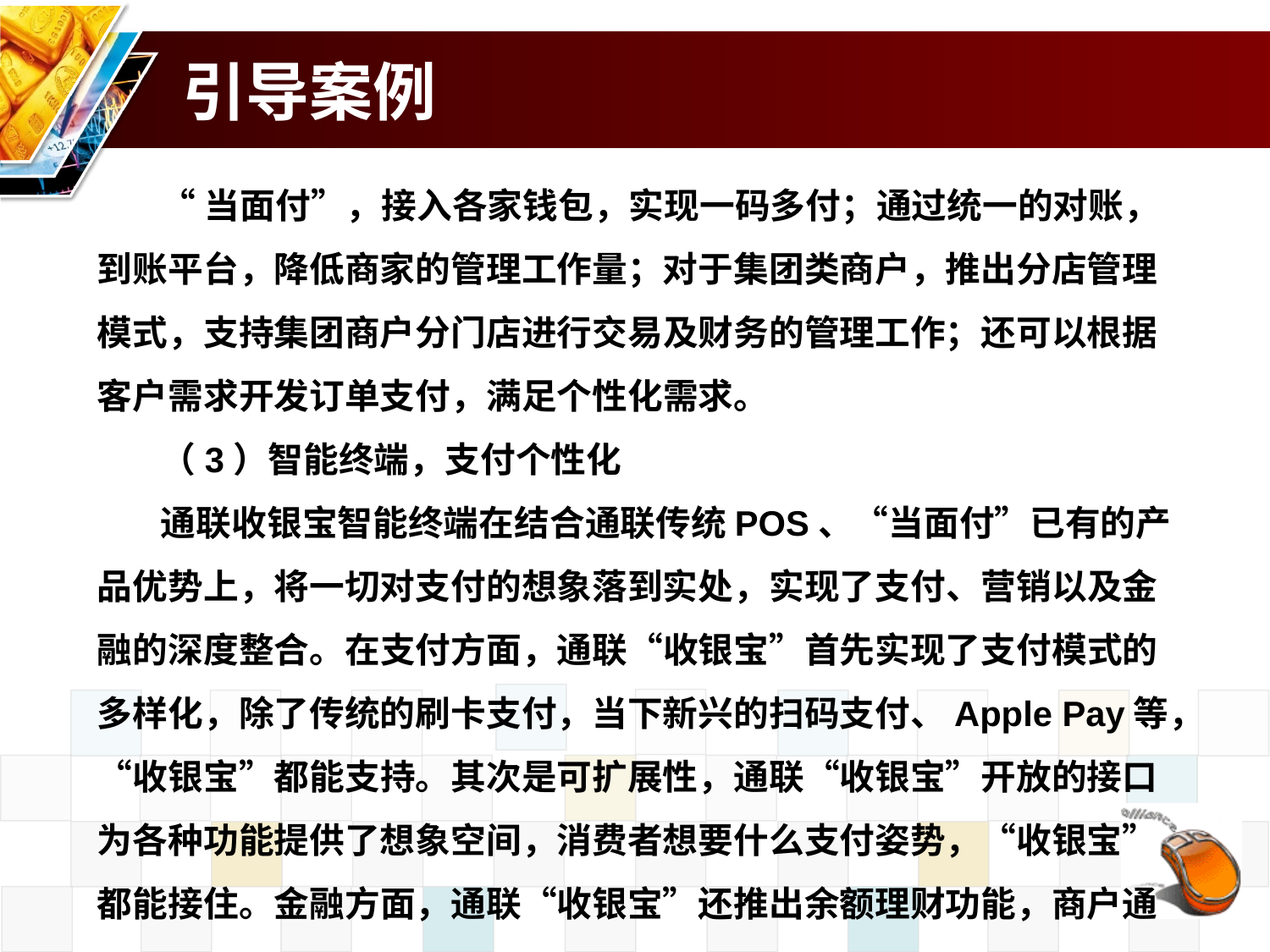

# 引导案例
“当面付”，接入各家钱包，实现一码多付；通过统一的对账，到账平台，降低商家的管理工作量；对于集团类商户，推出分店管理模式，支持集团商户分门店进行交易及财务的管理工作；还可以根据客户需求开发订单支付，满足个性化需求。
（3）智能终端，支付个性化
通联收银宝智能终端在结合通联传统POS、“当面付”已有的产品优势上，将一切对支付的想象落到实处，实现了支付、营销以及金融的深度整合。在支付方面，通联“收银宝”首先实现了支付模式的多样化，除了传统的刷卡支付，当下新兴的扫码支付、Apple Pay等，“收银宝”都能支持。其次是可扩展性，通联“收银宝”开放的接口为各种功能提供了想象空间，消费者想要什么支付姿势，“收银宝”都能接住。金融方面，通联“收银宝”还推出余额理财功能，商户通